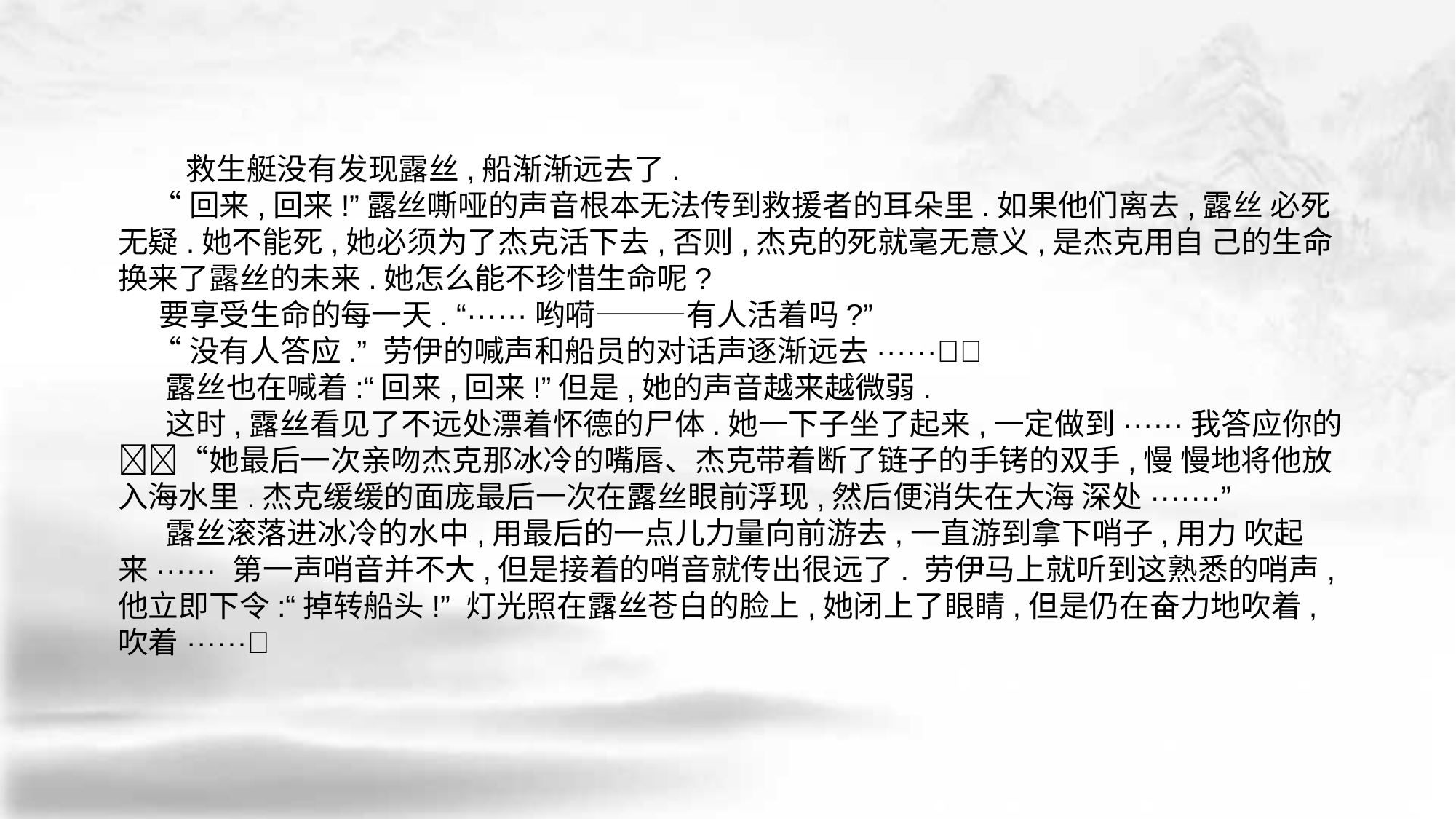

救生艇没有发现露丝,船渐渐远去了.
     “回来,回来!”露丝嘶哑的声音根本无法传到救援者的耳朵里.如果他们离去,露丝 必死无疑.她不能死,她必须为了杰克活下去,否则,杰克的死就毫无意义,是杰克用自 己的生命换来了露丝的未来.她怎么能不珍惜生命呢?
     要享受生命的每一天. “······哟嗬———有人活着吗?”
     “没有人答应.” 劳伊的喊声和船员的对话声逐渐远去······􀆺􀆺
      露丝也在喊着:“回来,回来!”但是,她的声音越来越微弱.
      这时,露丝看见了不远处漂着怀德的尸体.她一下子坐了起来,一定做到······我答应你的􀆺􀆺“她最后一次亲吻杰克那冰冷的嘴唇、杰克带着断了链子的手铐的双手,慢 慢地将他放入海水里.杰克缓缓的面庞最后一次在露丝眼前浮现,然后便消失在大海 深处·······”
      露丝滚落进冰冷的水中,用最后的一点儿力量向前游去,一直游到拿下哨子,用力 吹起来······ 第一声哨音并不大,但是接着的哨音就传出很远了. 劳伊马上就听到这熟悉的哨声,他立即下令:“掉转船头!” 灯光照在露丝苍白的脸上,她闭上了眼睛,但是仍在奋力地吹着,吹着······􀆺